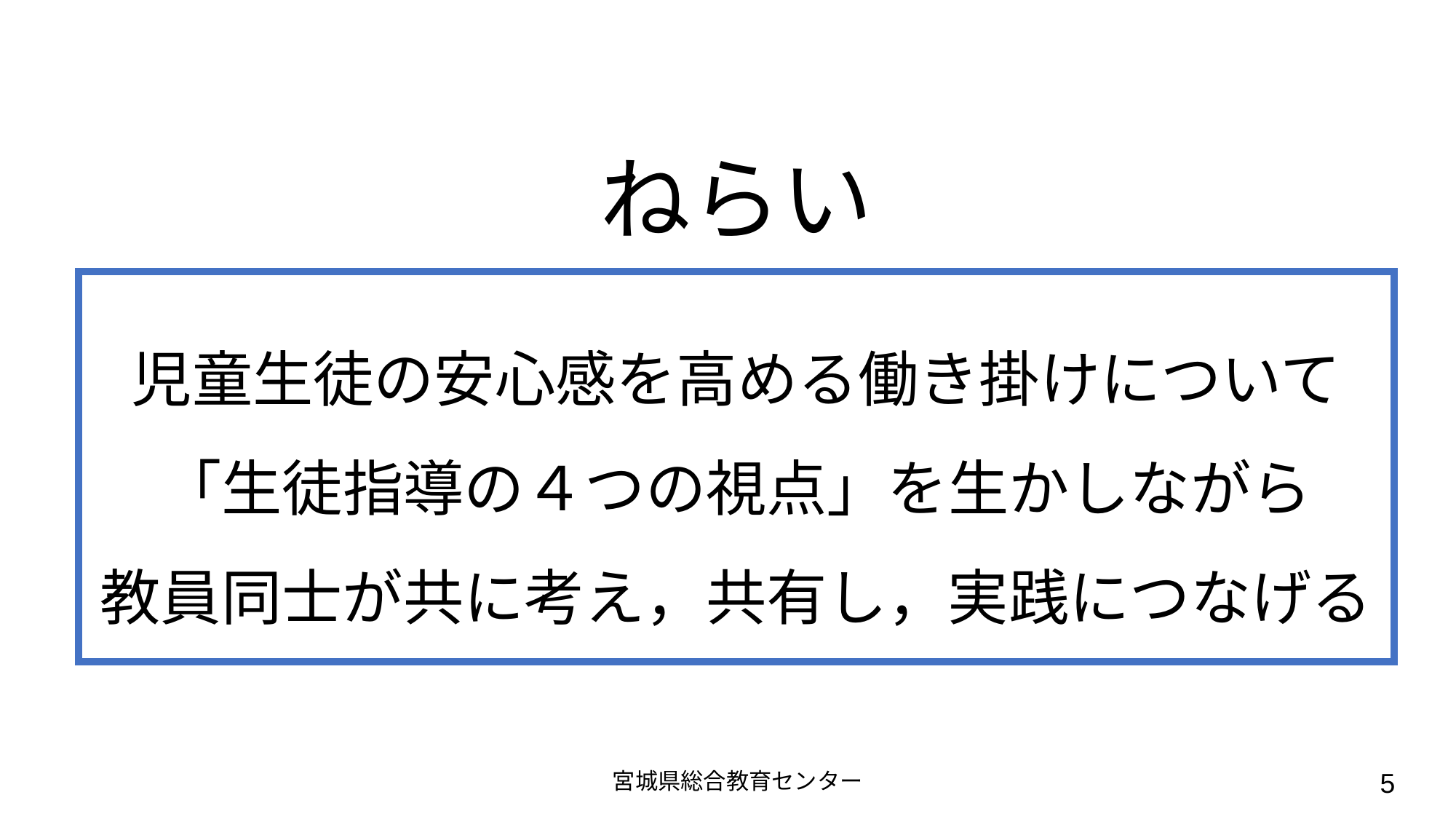

ねらい
児童生徒の安心感を高める働き掛けについて
「生徒指導の４つの視点」を生かしながら
教員同士が共に考え，共有し，実践につなげる